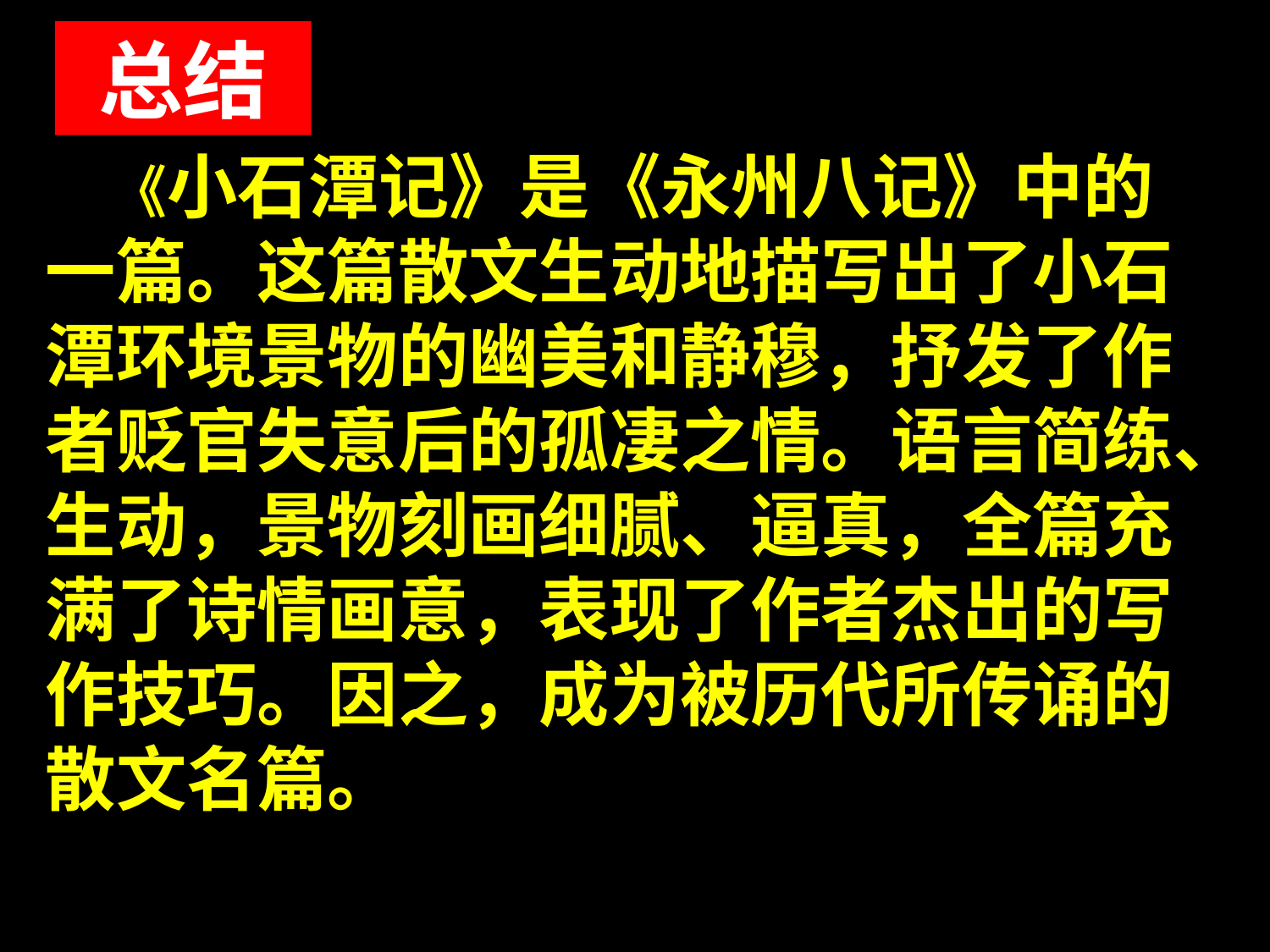

总结

    《小石潭记》是《永州八记》中的一篇。这篇散文生动地描写出了小石潭环境景物的幽美和静穆，抒发了作者贬官失意后的孤凄之情。语言简练、生动，景物刻画细腻、逼真，全篇充满了诗情画意，表现了作者杰出的写作技巧。因之，成为被历代所传诵的散文名篇。